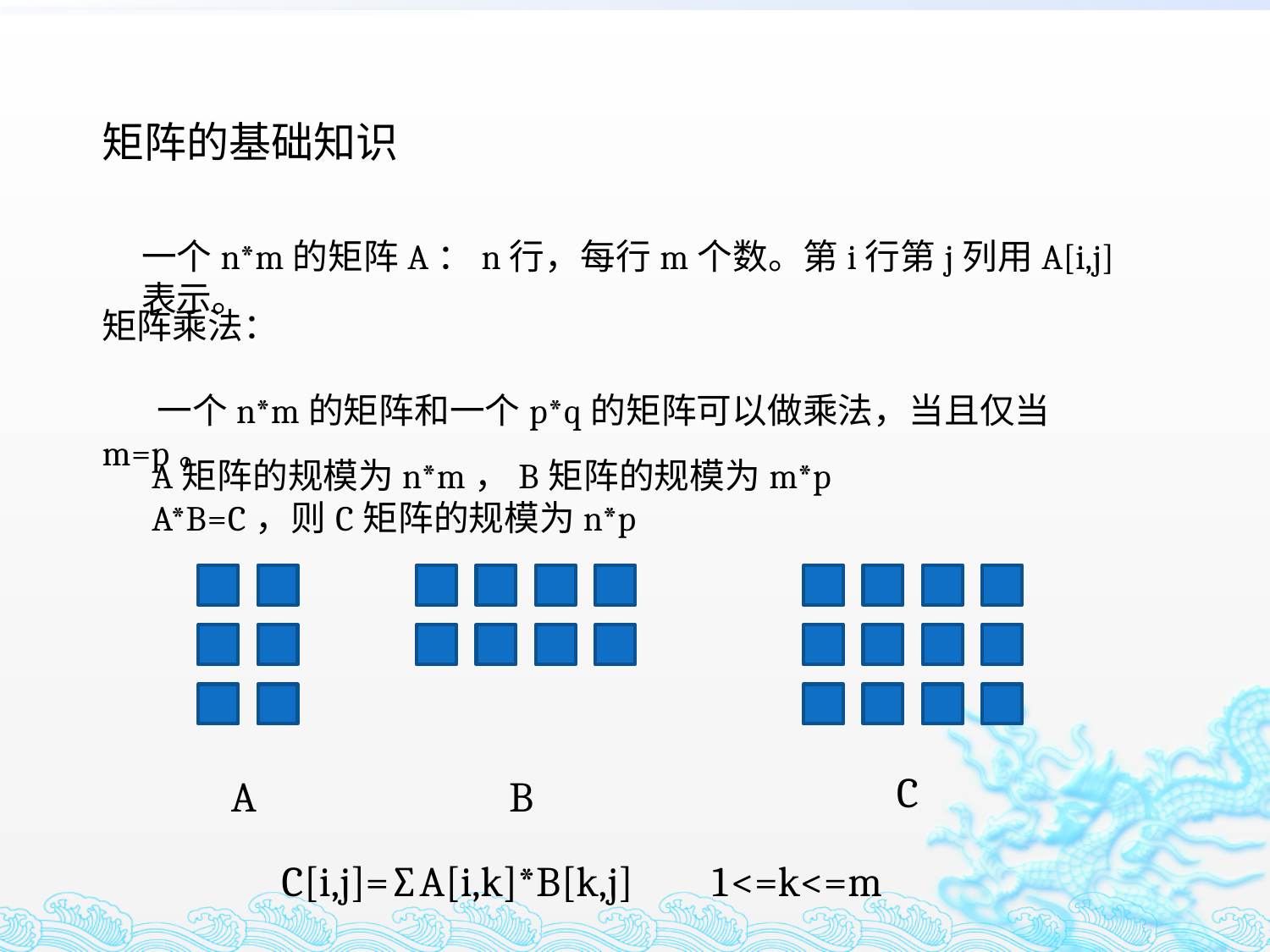

矩阵的基础知识
一个n*m的矩阵A：n行，每行m个数。第i行第j列用A[i,j]表示。
矩阵乘法：

      一个n*m的矩阵和一个p*q的矩阵可以做乘法，当且仅当m=p。
A矩阵的规模为n*m，B矩阵的规模为m*p
A*B=C，则C矩阵的规模为n*p

C
A
B
C[i,j]=∑A[i,k]*B[k,j]        1<=k<=m